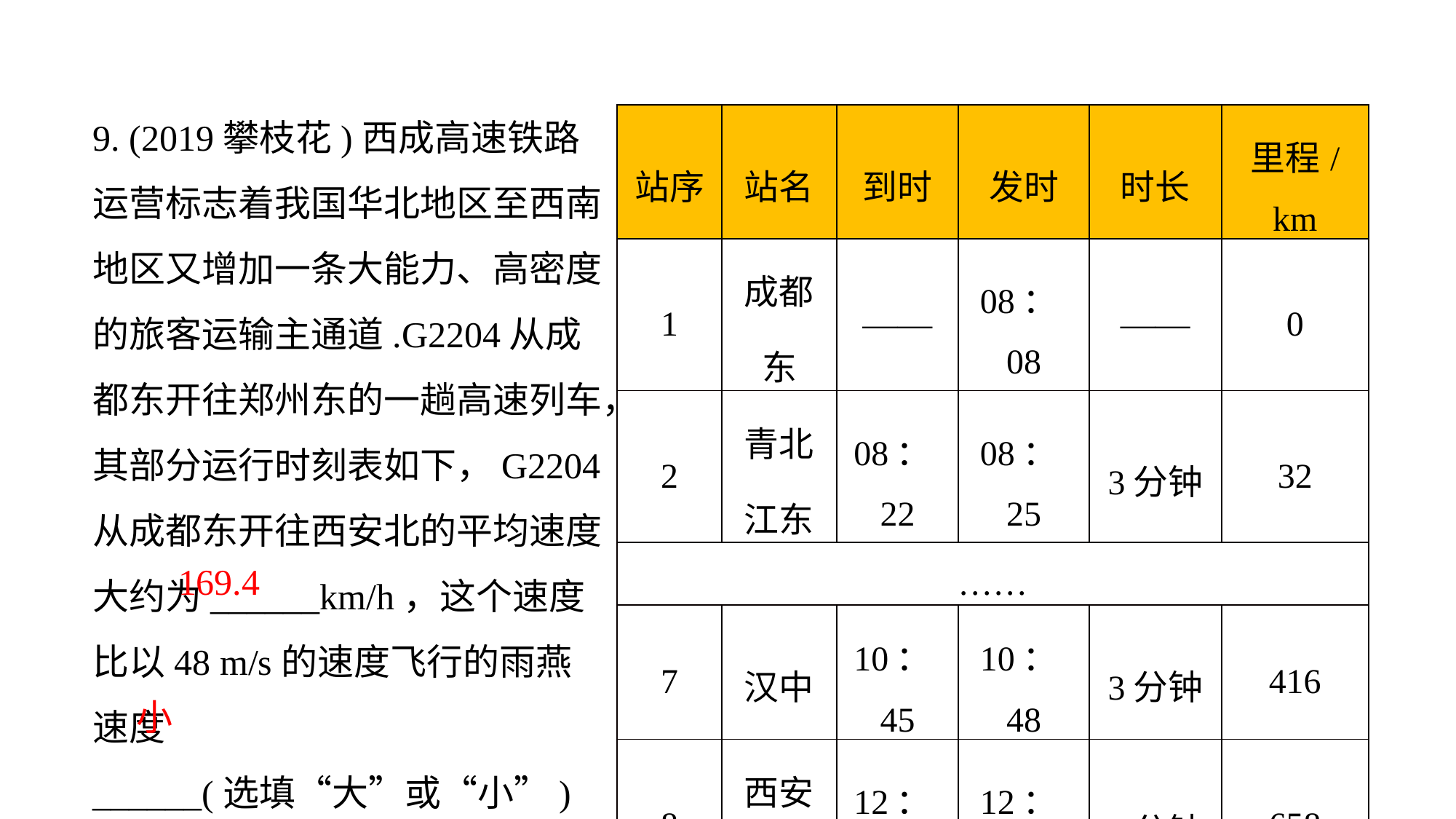

9. (2019攀枝花)西成高速铁路运营标志着我国华北地区至西南地区又增加一条大能力、高密度的旅客运输主通道.G2204从成都东开往郑州东的一趟高速列车，其部分运行时刻表如下，G2204从成都东开往西安北的平均速度大约为______km/h，这个速度比以48 m/s的速度飞行的雨燕速度
______(选填“大”或“小”)
| 站序 | 站名 | 到时 | 发时 | 时长 | 里程/km |
| --- | --- | --- | --- | --- | --- |
| 1 | 成都东 | —— | 08：08 | —— | 0 |
| 2 | 青北江东 | 08：22 | 08：25 | 3分钟 | 32 |
| …… |  |  |  |  |  |
| 7 | 汉中 | 10：45 | 10：48 | 3分钟 | 416 |
| 8 | 西安北 | 12：01 | 12：10 | 9分钟 | 658 |
169.4
小